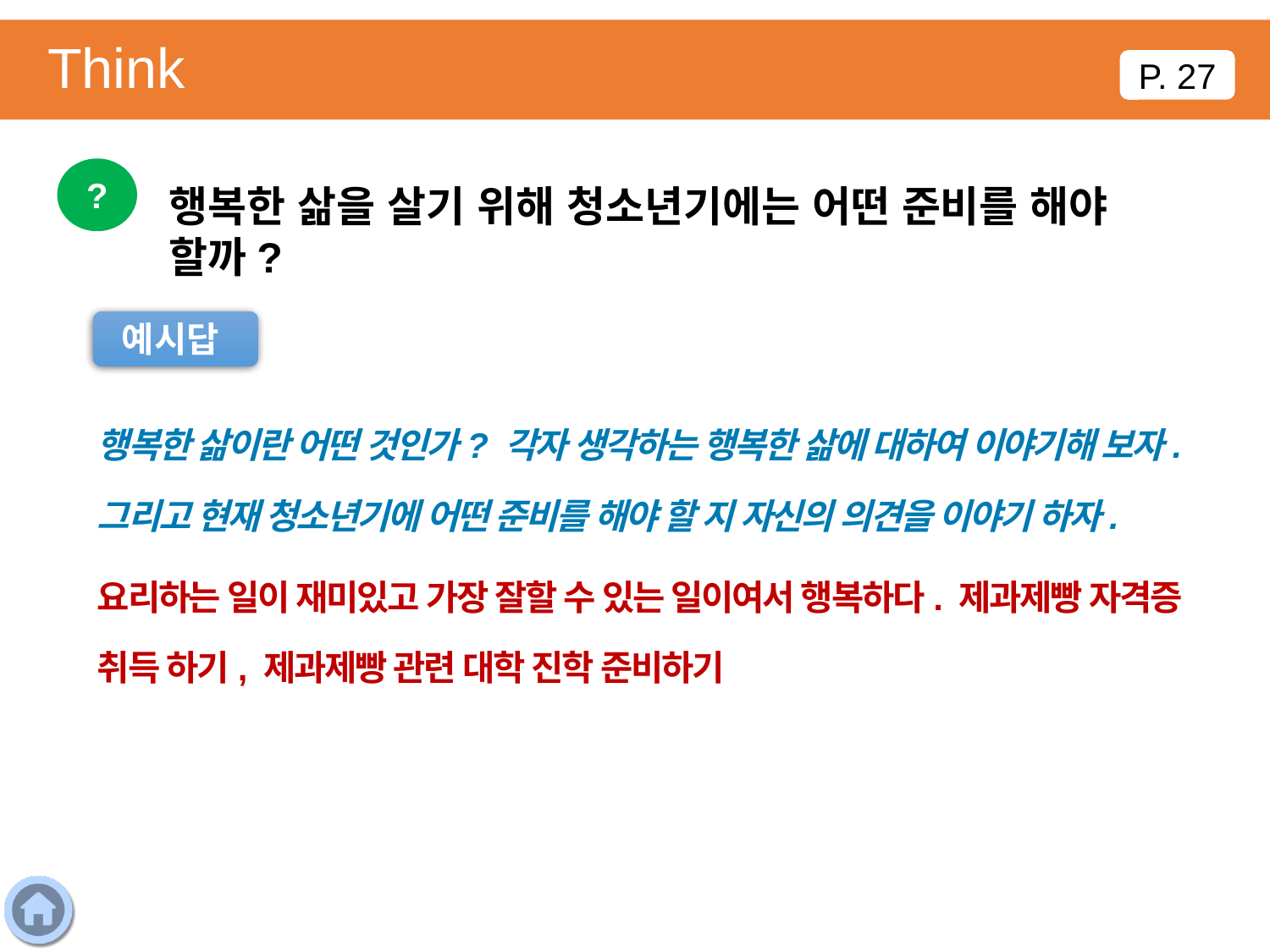

Think
P. 27
?
행복한 삶을 살기 위해 청소년기에는 어떤 준비를 해야 할까?
예시답
행복한 삶이란 어떤 것인가? 각자 생각하는 행복한 삶에 대하여 이야기해 보자. 그리고 현재 청소년기에 어떤 준비를 해야 할 지 자신의 의견을 이야기 하자.
요리하는 일이 재미있고 가장 잘할 수 있는 일이여서 행복하다. 제과제빵 자격증 취득 하기, 제과제빵 관련 대학 진학 준비하기